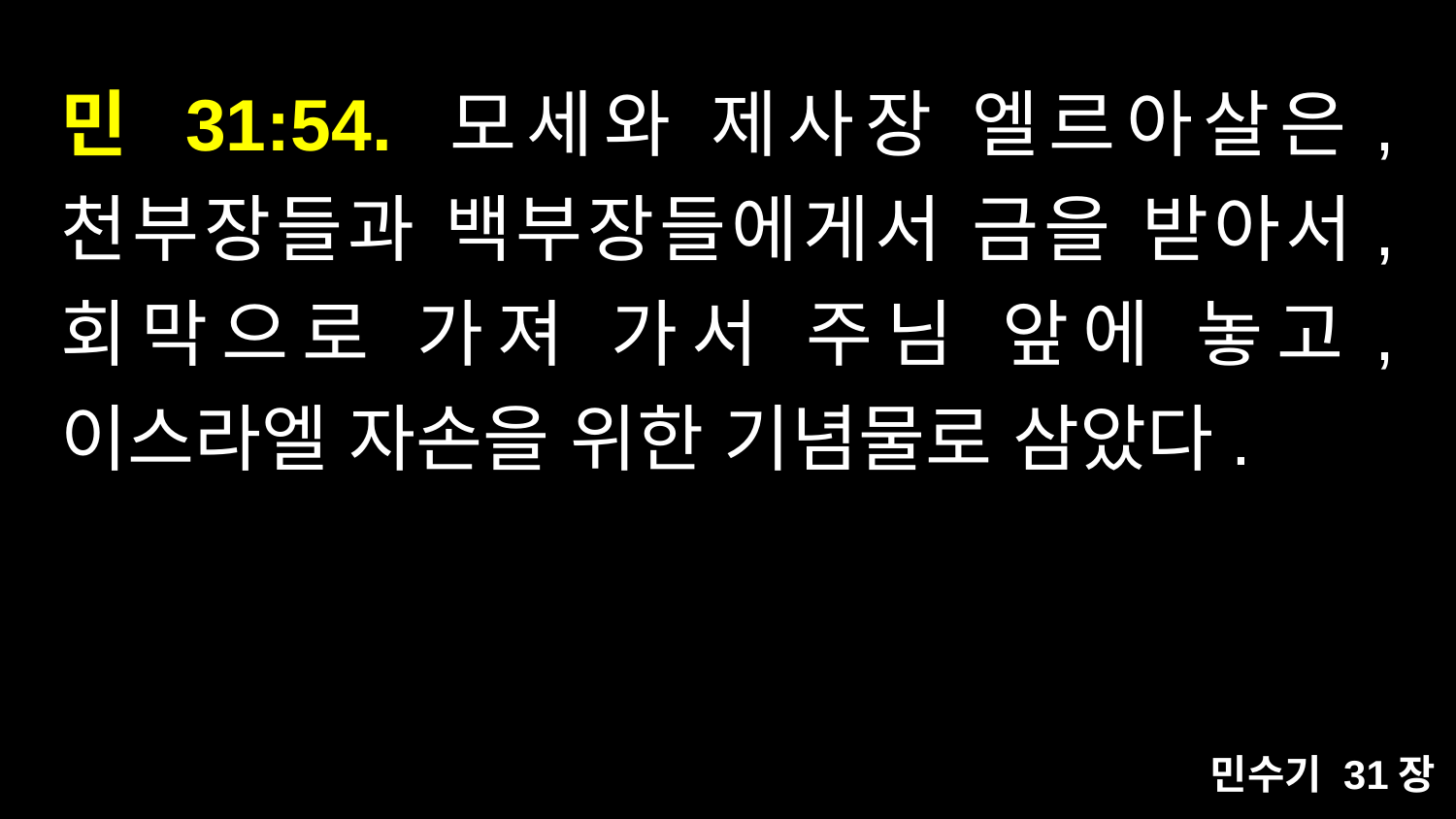

# 민 31:54. 모세와 제사장 엘르아살은, 천부장들과 백부장들에게서 금을 받아서, 회막으로 가져 가서 주님 앞에 놓고, 이스라엘 자손을 위한 기념물로 삼았다.
민수기 31장